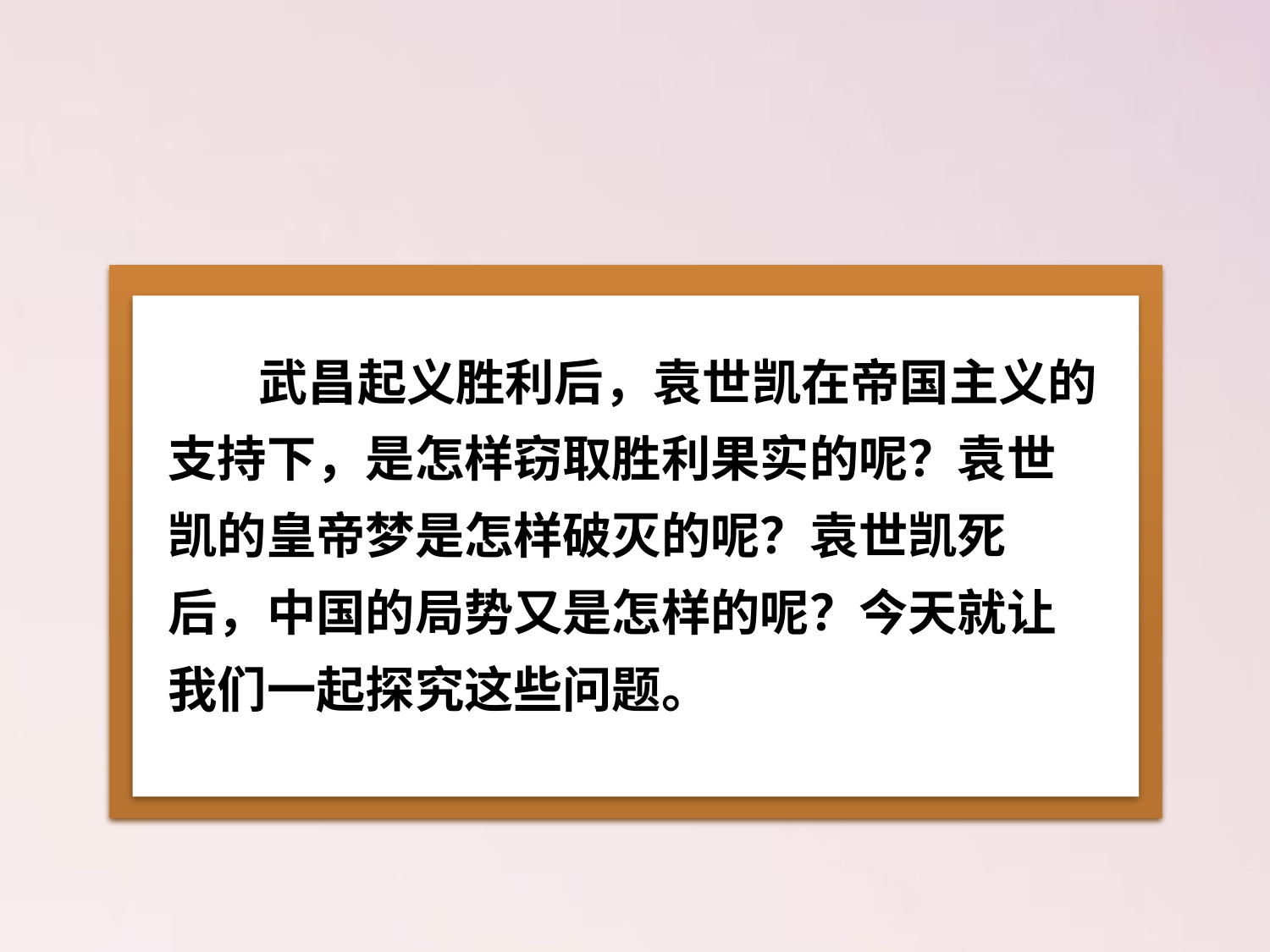

武昌起义胜利后，袁世凯在帝国主义的支持下，是怎样窃取胜利果实的呢？袁世凯的皇帝梦是怎样破灭的呢？袁世凯死后，中国的局势又是怎样的呢？今天就让我们一起探究这些问题。